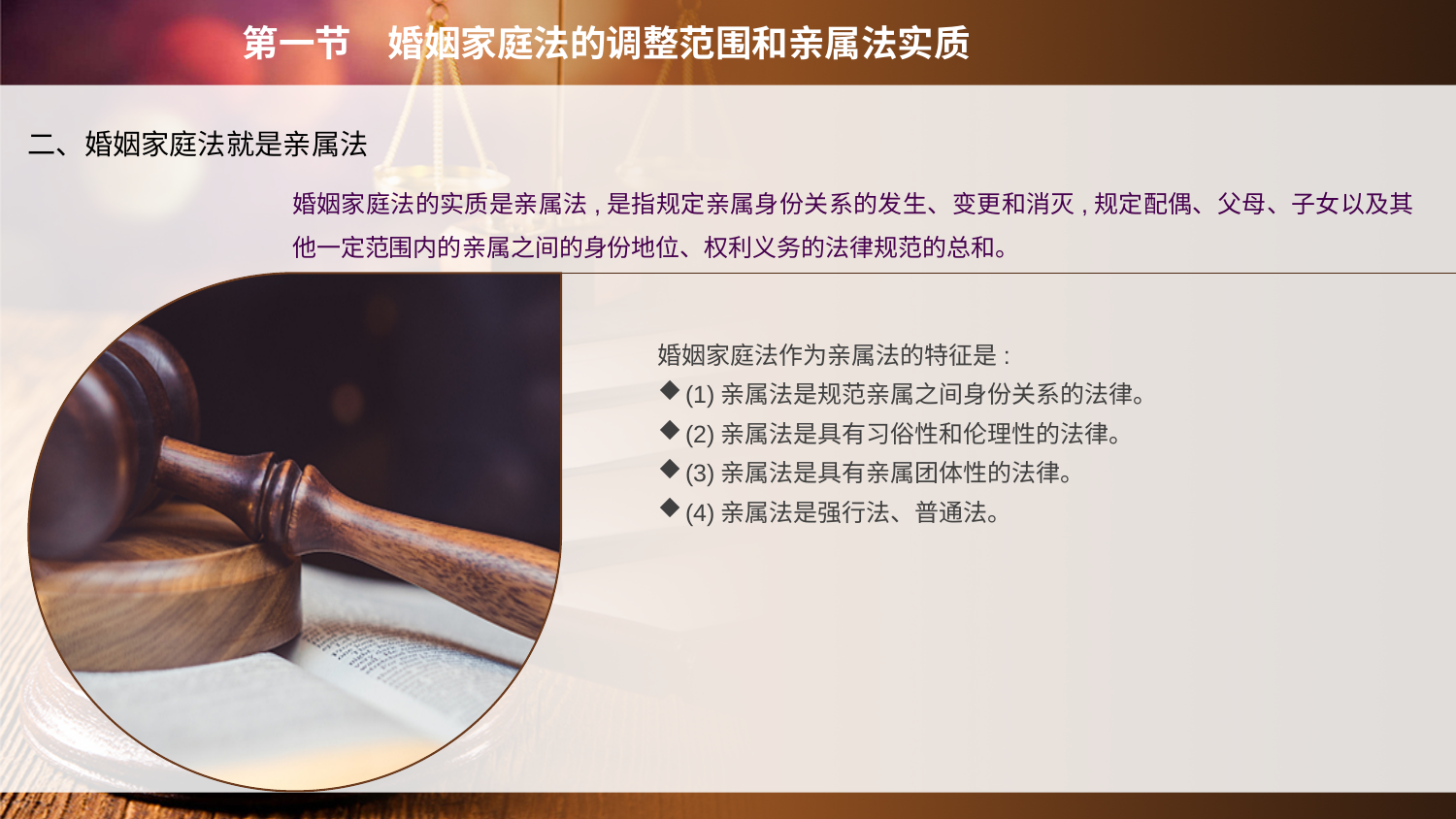

第一节　婚姻家庭法的调整范围和亲属法实质
二、婚姻家庭法就是亲属法
婚姻家庭法的实质是亲属法,是指规定亲属身份关系的发生、变更和消灭,规定配偶、父母、子女以及其他一定范围内的亲属之间的身份地位、权利义务的法律规范的总和。

婚姻家庭法作为亲属法的特征是:
(1)亲属法是规范亲属之间身份关系的法律。
(2)亲属法是具有习俗性和伦理性的法律。
(3)亲属法是具有亲属团体性的法律。
(4)亲属法是强行法、普通法。